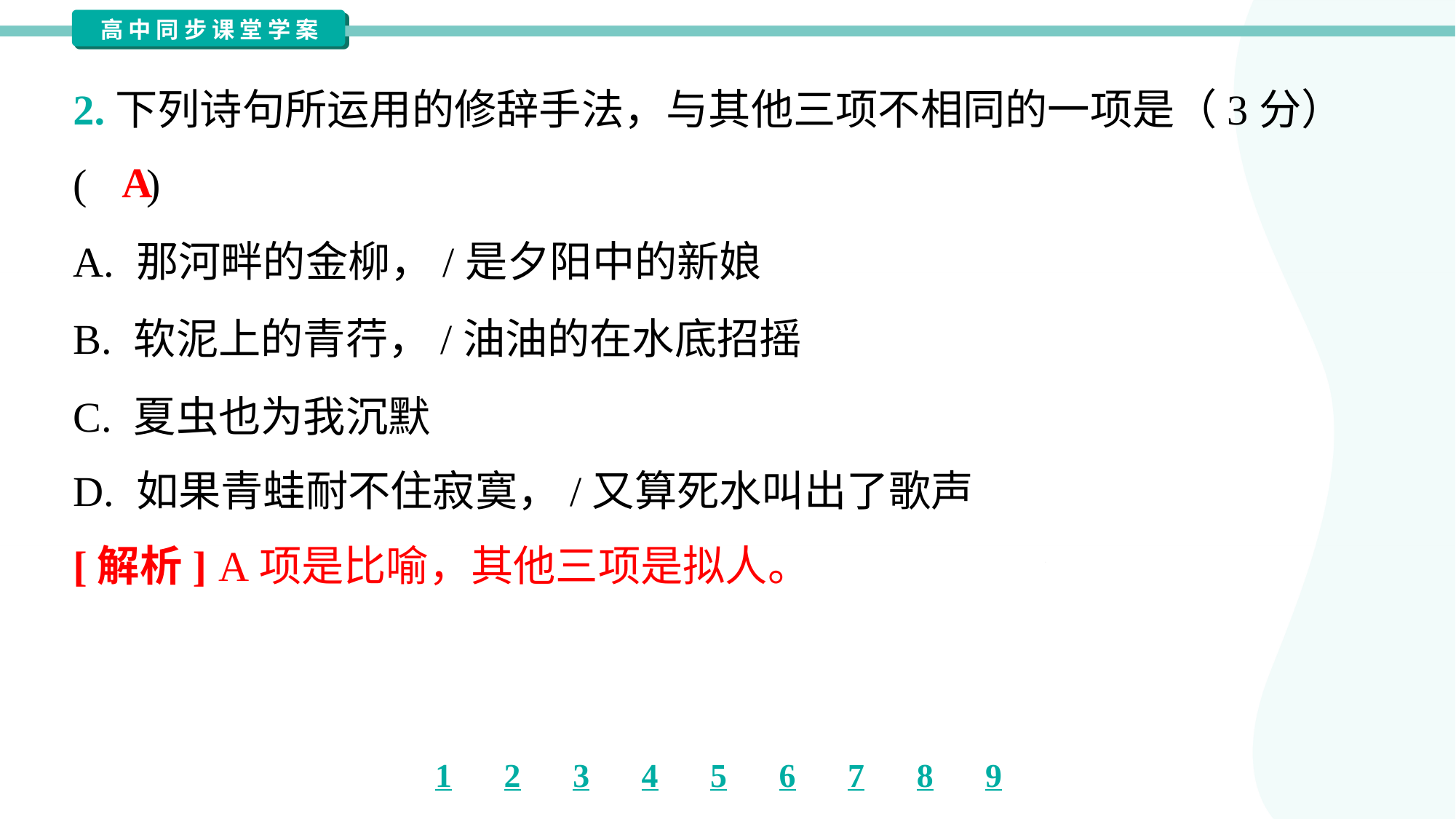

2.下列诗句所运用的修辞手法，与其他三项不相同的一项是（3分）
(     )
A
A. 那河畔的金柳，/是夕阳中的新娘
B. 软泥上的青荇，/油油的在水底招摇
C. 夏虫也为我沉默
D. 如果青蛙耐不住寂寞，/又算死水叫出了歌声
[解析] A项是比喻，其他三项是拟人。